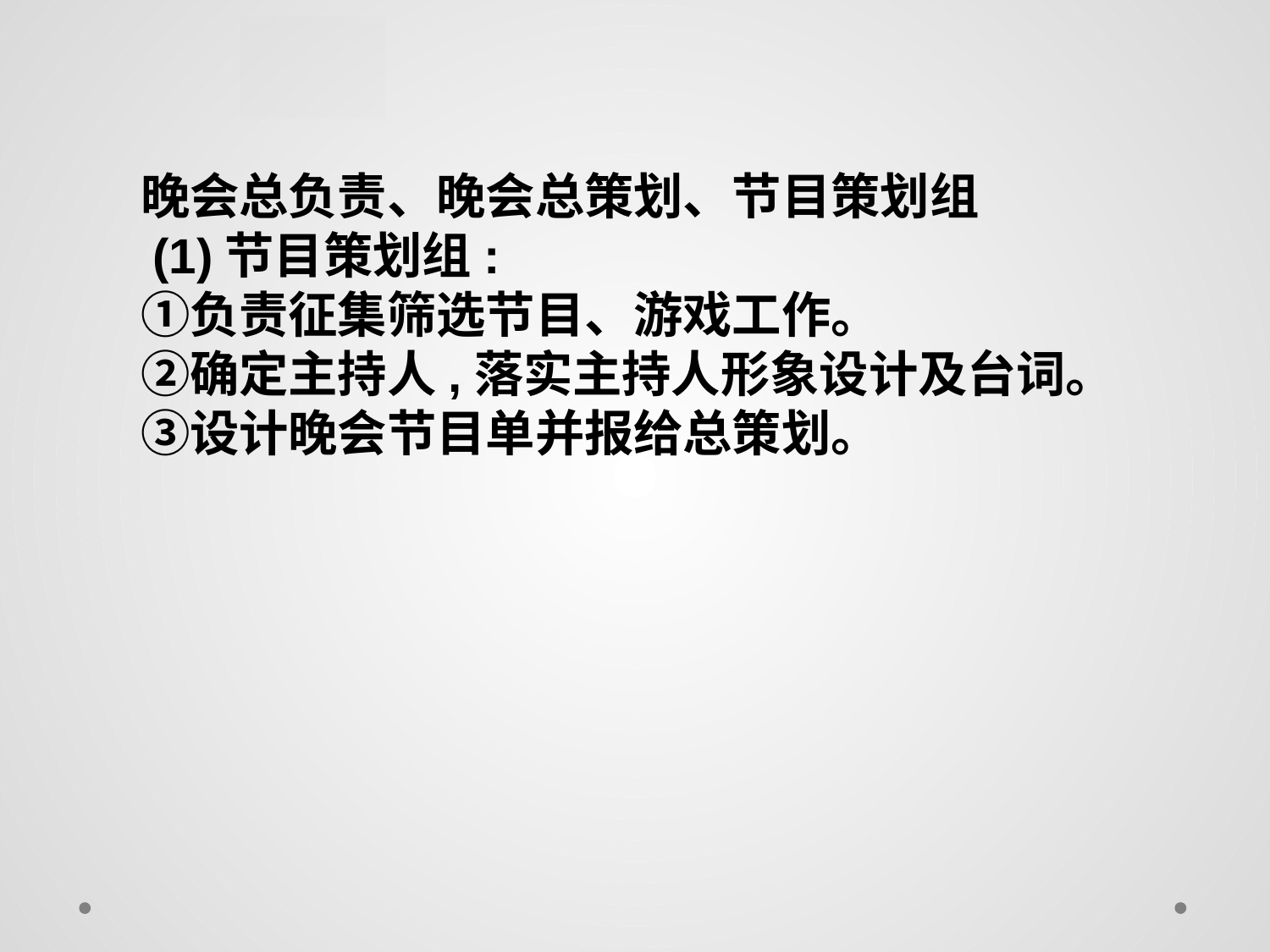

晚会总负责、晚会总策划、节目策划组
　　(1)节目策划组:
　　①负责征集筛选节目、游戏工作。
　　②确定主持人,落实主持人形象设计及台词。
　　③设计晚会节目单并报给总策划。